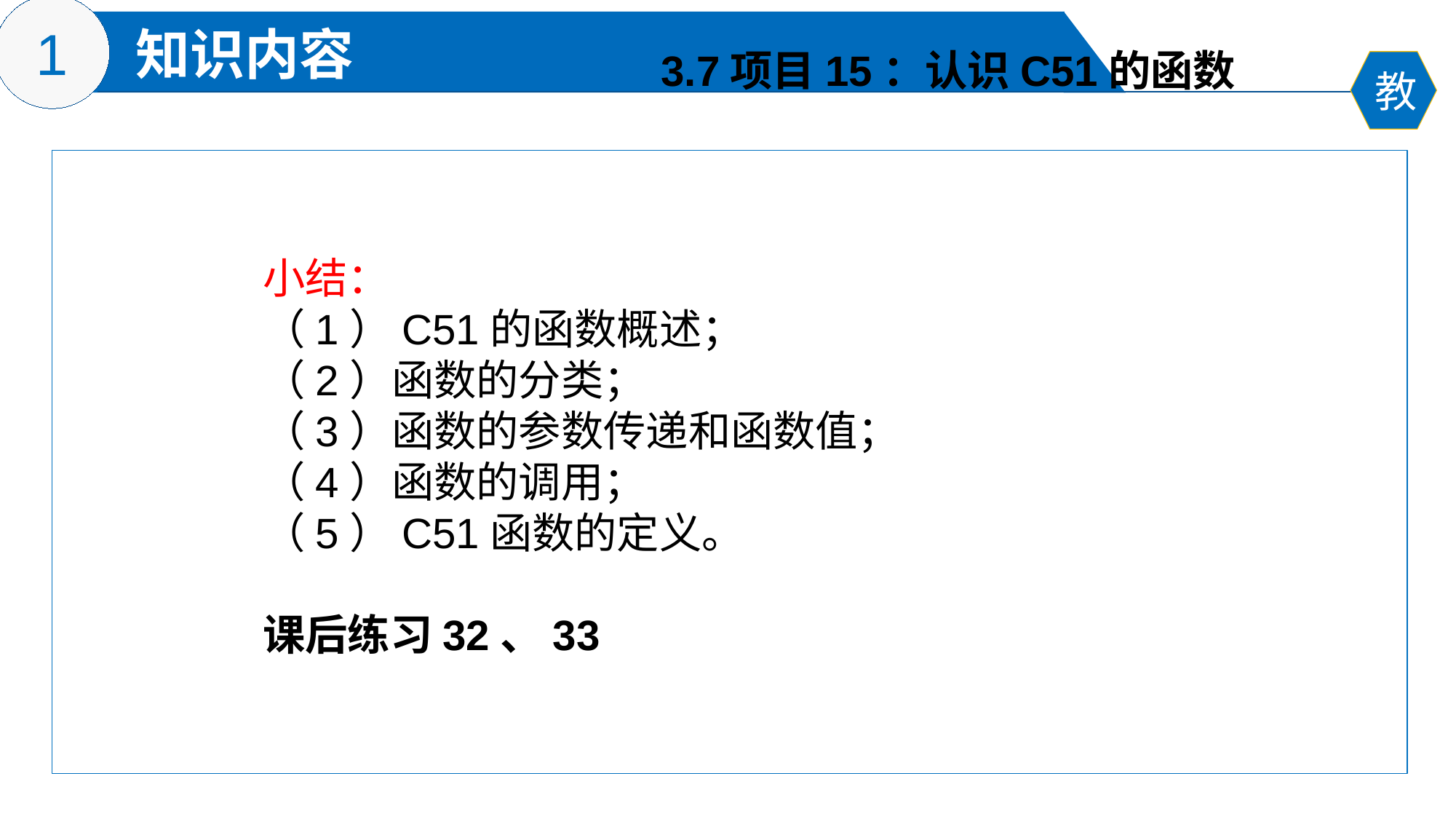

3.7项目15：认识C51的函数
小结：
（1）C51的函数概述；
（2）函数的分类；
（3）函数的参数传递和函数值；
（4）函数的调用；
（5）C51函数的定义。

课后练习32、33